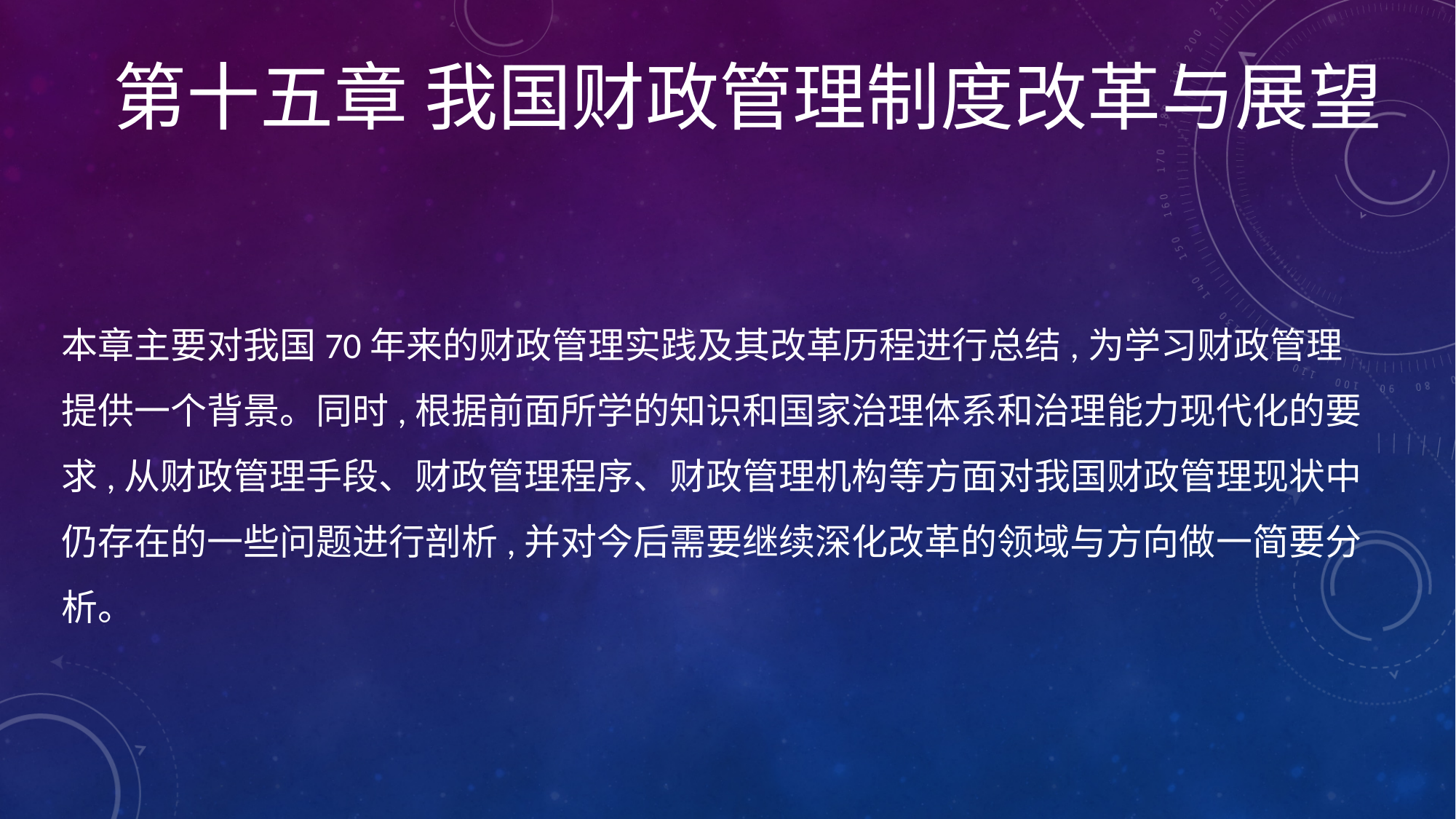

第十五章 我国财政管理制度改革与展望
# 本章主要对我国70年来的财政管理实践及其改革历程进行总结,为学习财政管理提供一个背景。同时,根据前面所学的知识和国家治理体系和治理能力现代化的要求,从财政管理手段、财政管理程序、财政管理机构等方面对我国财政管理现状中仍存在的一些问题进行剖析,并对今后需要继续深化改革的领域与方向做一简要分析。